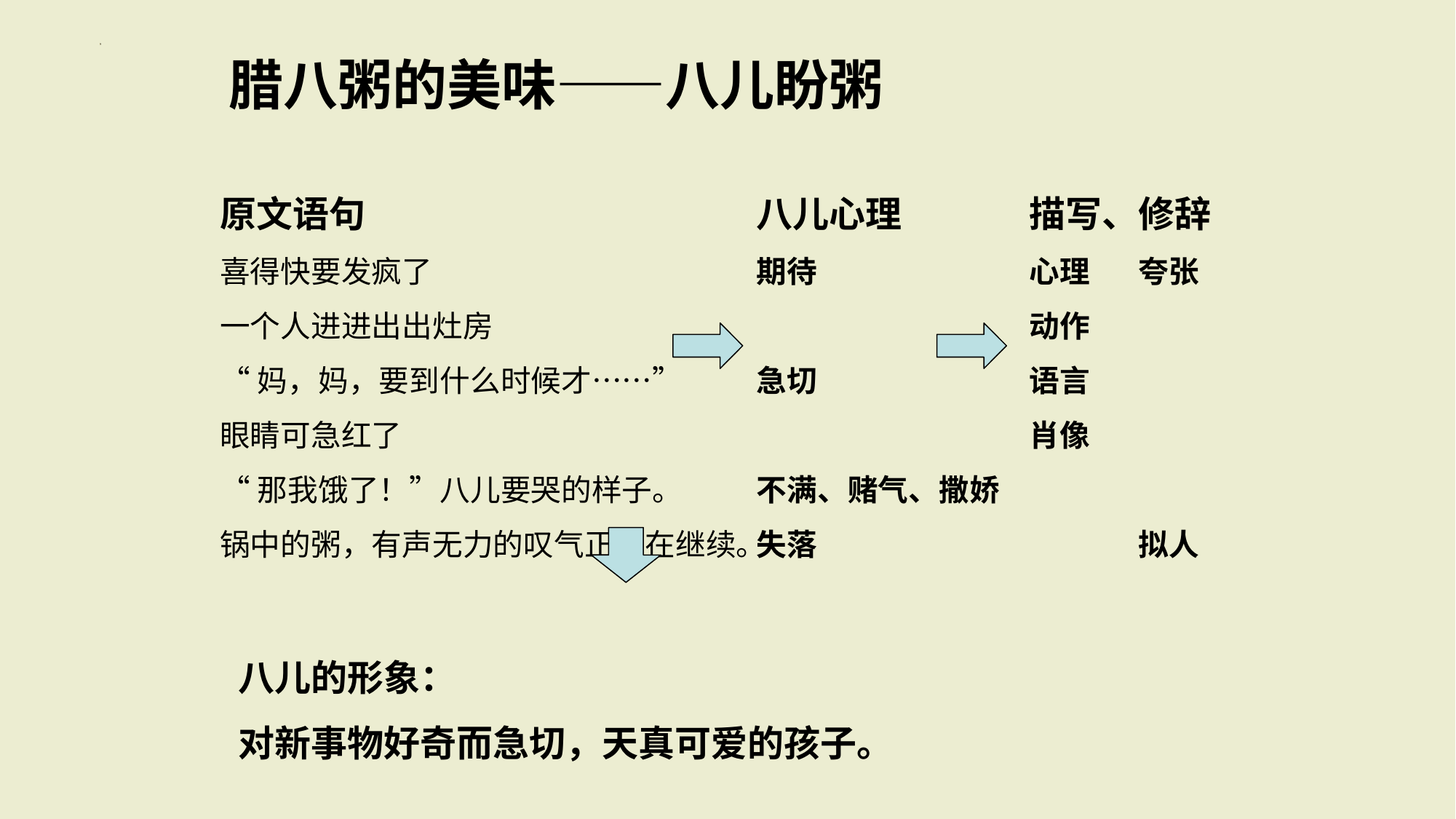

腊八粥的美味——八儿盼粥
原文语句
喜得快要发疯了
一个人进进出出灶房
“妈，妈，要到什么时候才……”
眼睛可急红了
“那我饿了！”八儿要哭的样子。
锅中的粥，有声无力的叹气正还在继续。
八儿心理
期待

急切

不满、赌气、撒娇
失落
描写、修辞
心理	夸张
动作
语言
肖像

	拟人

八儿的形象：
对新事物好奇而急切，天真可爱的孩子。